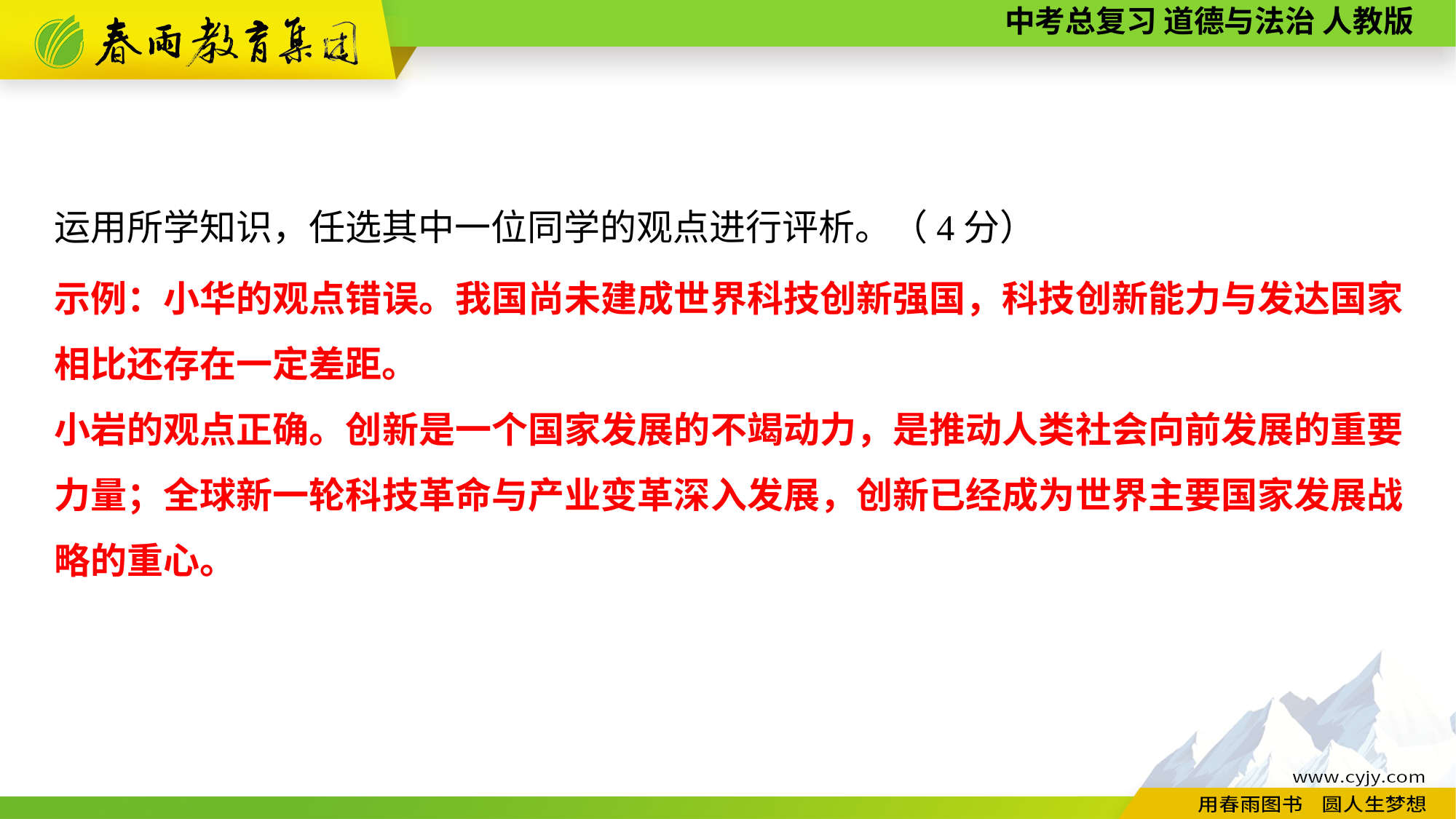

运用所学知识，任选其中一位同学的观点进行评析。（4分）
示例：小华的观点错误。我国尚未建成世界科技创新强国，科技创新能力与发达国家相比还存在一定差距。
小岩的观点正确。创新是一个国家发展的不竭动力，是推动人类社会向前发展的重要力量；全球新一轮科技革命与产业变革深入发展，创新已经成为世界主要国家发展战略的重心。